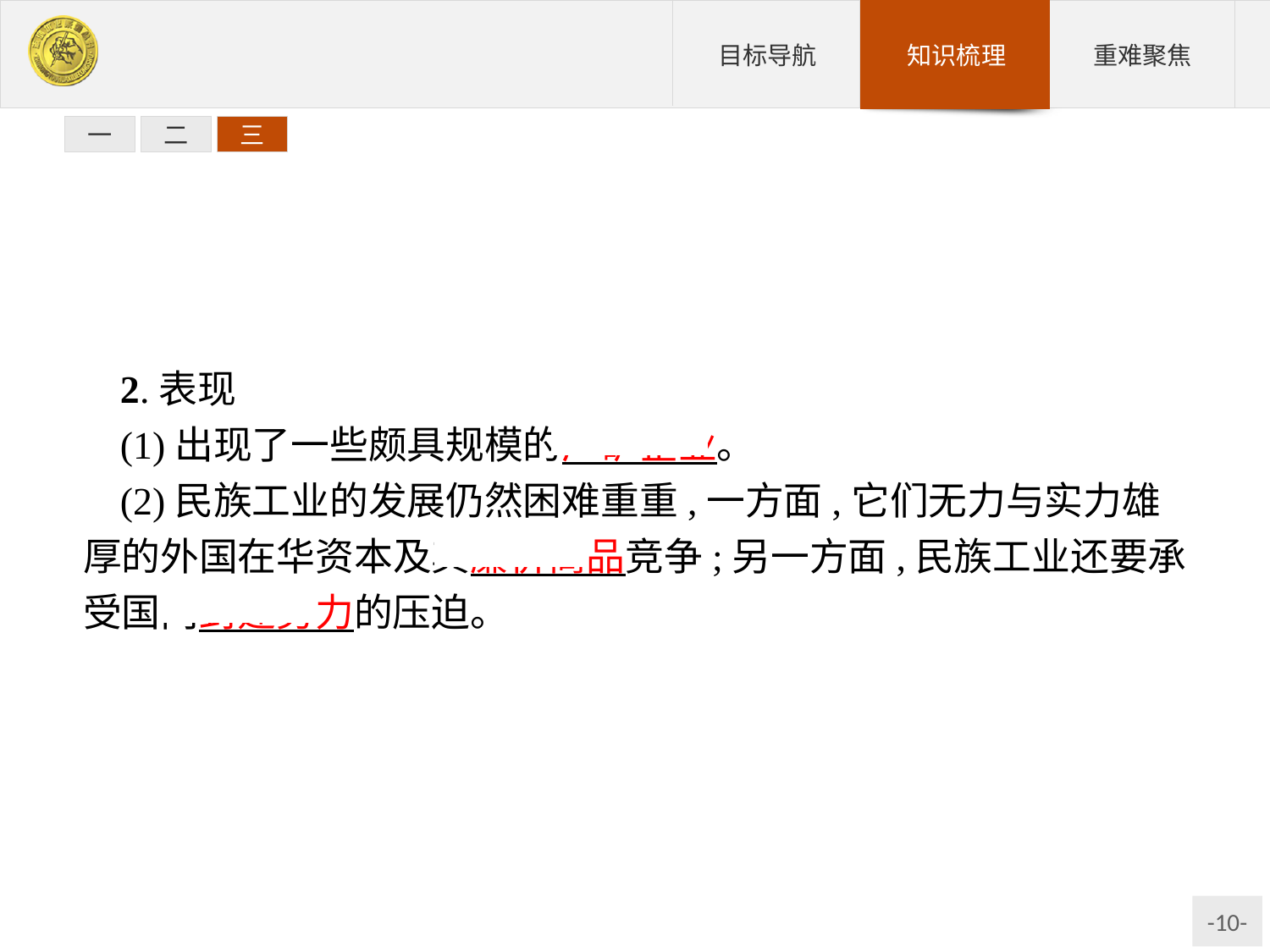

一
二
三
2.表现
(1)出现了一些颇具规模的厂矿企业。
(2)民族工业的发展仍然困难重重,一方面,它们无力与实力雄厚的外国在华资本及其廉价商品竞争;另一方面,民族工业还要承受国内封建势力的压迫。